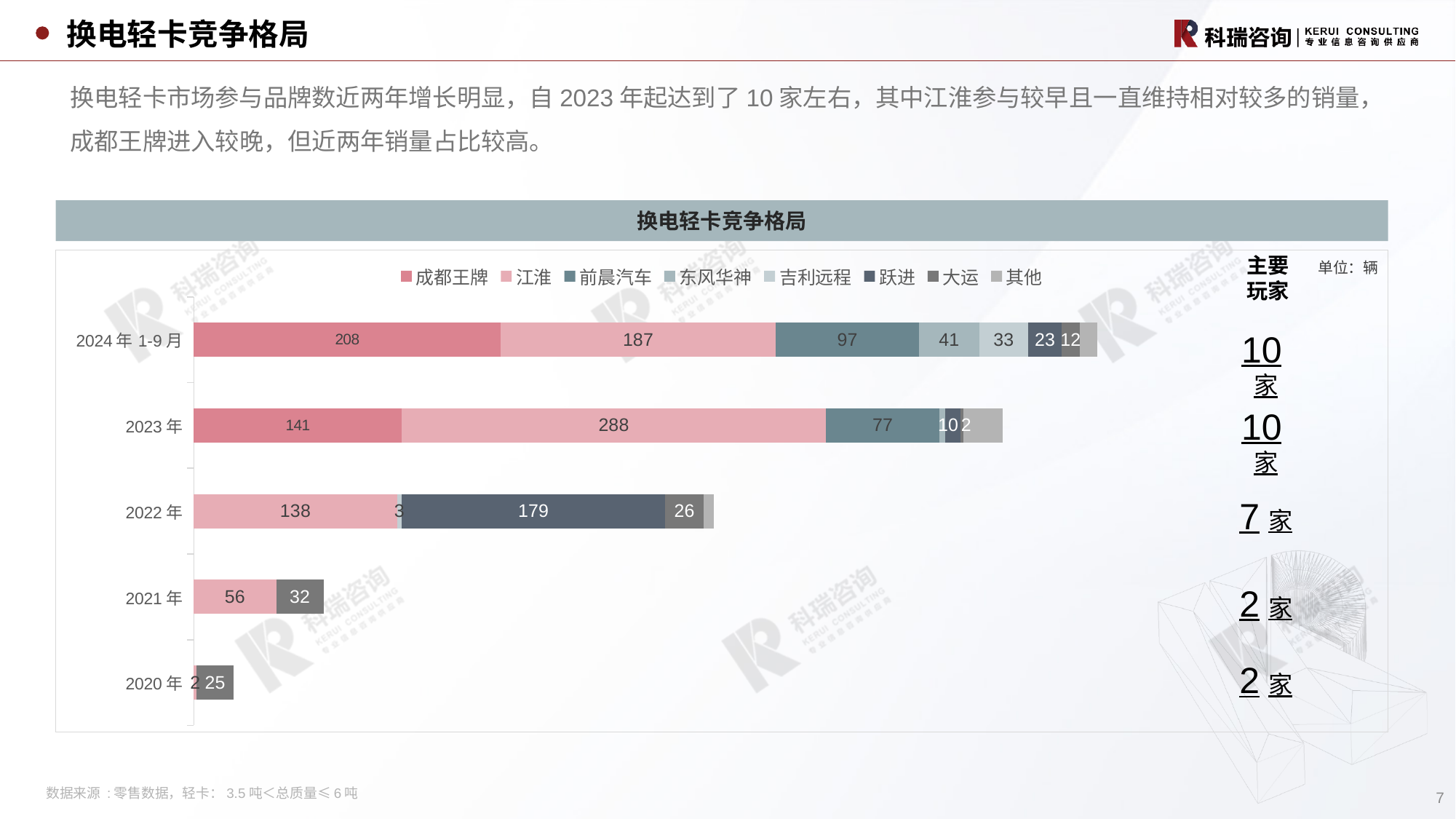

换电轻卡竞争格局
换电轻卡市场参与品牌数近两年增长明显，自2023年起达到了10家左右，其中江淮参与较早且一直维持相对较多的销量，成都王牌进入较晚，但近两年销量占比较高。
换电轻卡竞争格局
主要
玩家

### Chart

| Category | 成都王牌 | 江淮 | 前晨汽车 | 东风华神 | 吉利远程 | 跃进 | 大运 | 其他 |
|---|---|---|---|---|---|---|---|---|
| 2020年 | None | 2.0 | None | None | None | None | 25.0 | 0.0 |
| 2021年 | None | 56.0 | None | None | None | None | 32.0 | 0.0 |
| 2022年 | None | 138.0 | None | None | 3.0 | 179.0 | 26.0 | 7.0 |
| 2023年 | 141.0 | 288.0 | 77.0 | 4.0 | None | 10.0 | 2.0 | 27.0 |
| 2024年1-9月 | 208.0 | 187.0 | 97.0 | 41.0 | 33.0 | 23.0 | 12.0 | 12.0 |
单位：辆
10家
10家
7家
2家
2家
7
数据来源 :零售数据，轻卡：3.5吨＜总质量≤6吨